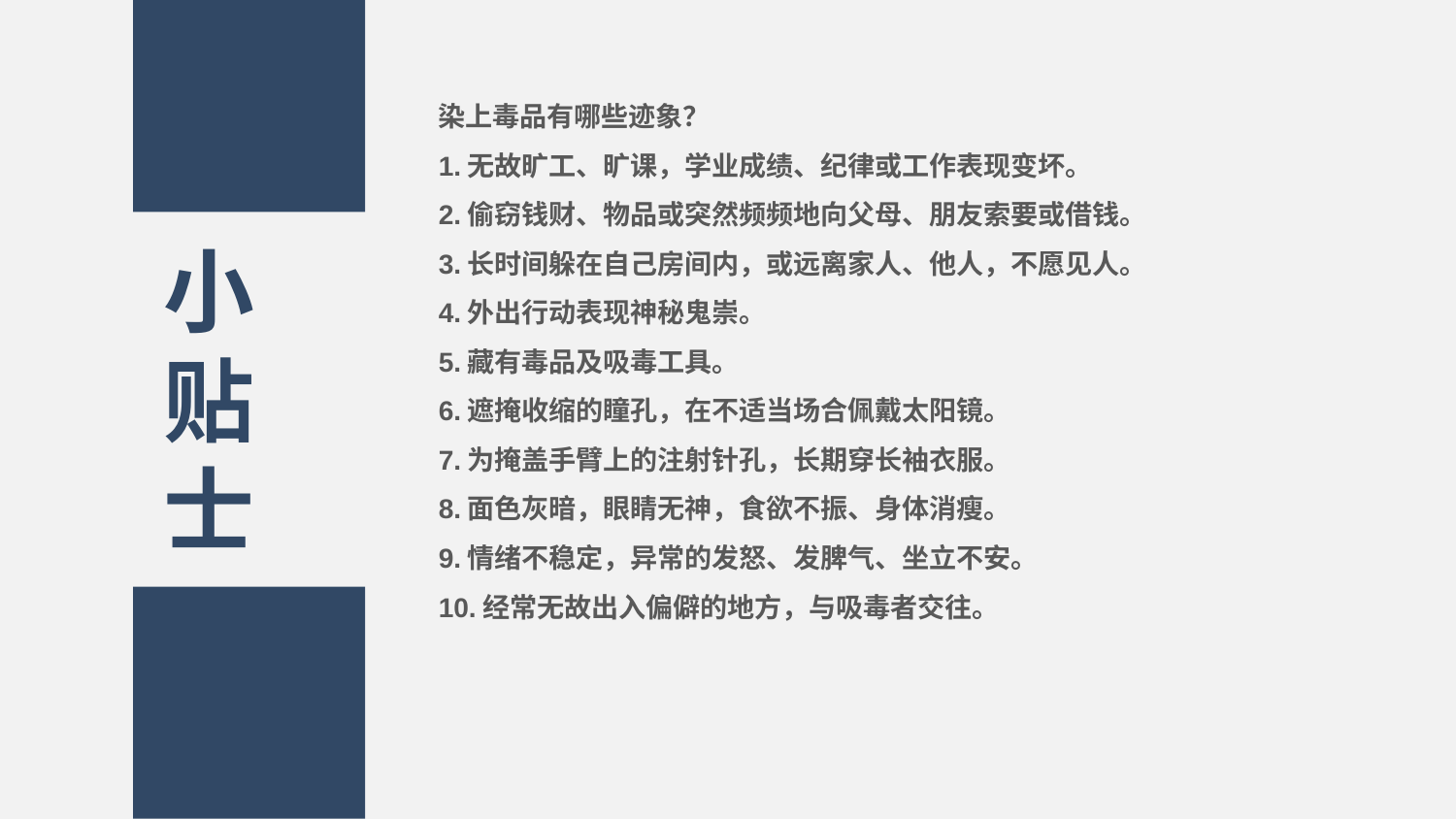

染上毒品有哪些迹象？
1.无故旷工、旷课，学业成绩、纪律或工作表现变坏。
2.偷窃钱财、物品或突然频频地向父母、朋友索要或借钱。
3.长时间躲在自己房间内，或远离家人、他人，不愿见人。
4.外出行动表现神秘鬼崇。
5.藏有毒品及吸毒工具。
6.遮掩收缩的瞳孔，在不适当场合佩戴太阳镜。
7.为掩盖手臂上的注射针孔，长期穿长袖衣服。
8.面色灰暗，眼睛无神，食欲不振、身体消瘦。
9.情绪不稳定，异常的发怒、发脾气、坐立不安。
10.经常无故出入偏僻的地方，与吸毒者交往。
小贴士